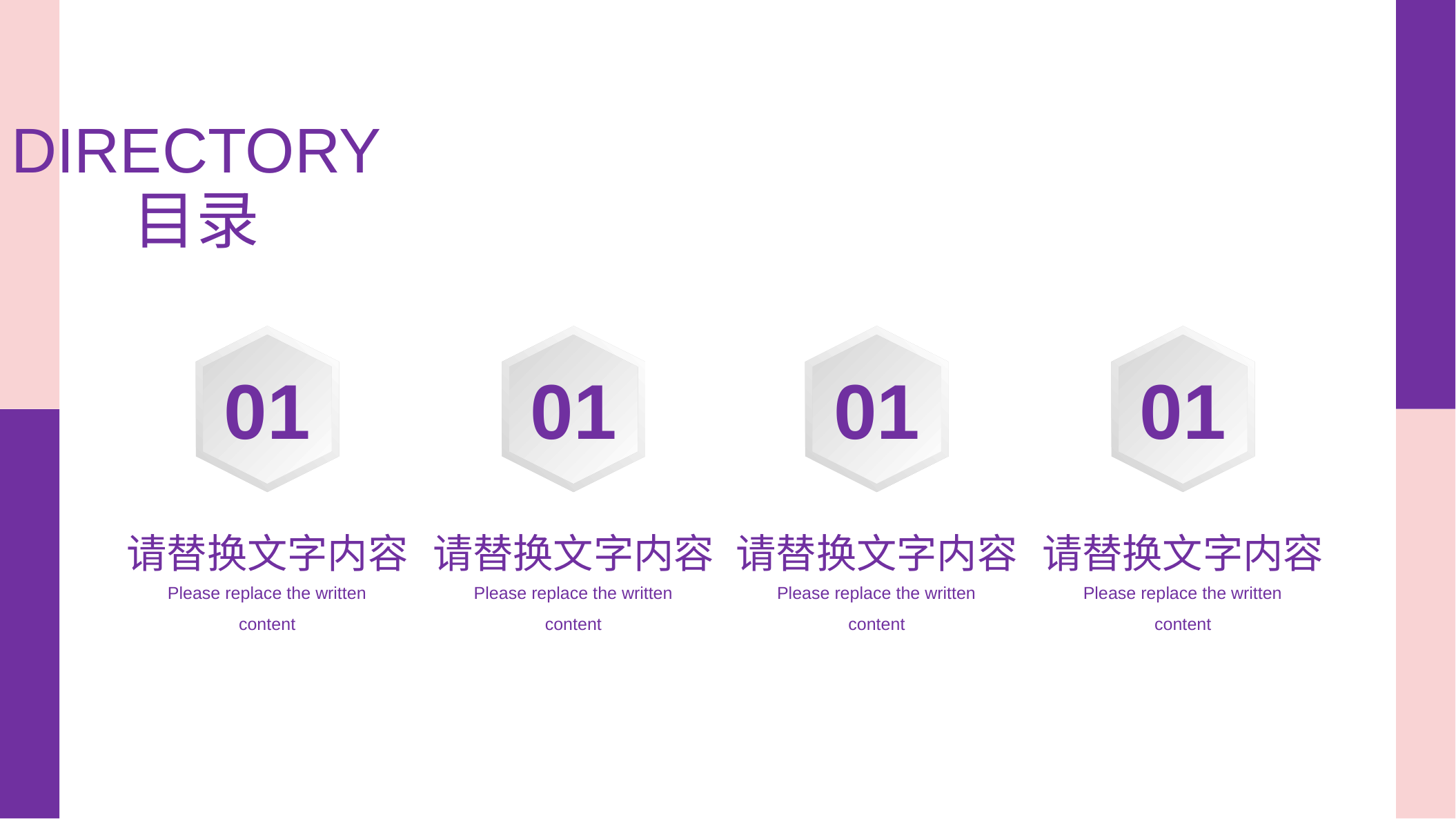

DIRECTORY
目录

01
01
01
01

请替换文字内容
请替换文字内容
请替换文字内容
请替换文字内容
Please replace the written content
Please replace the written content
Please replace the written content
Please replace the written content